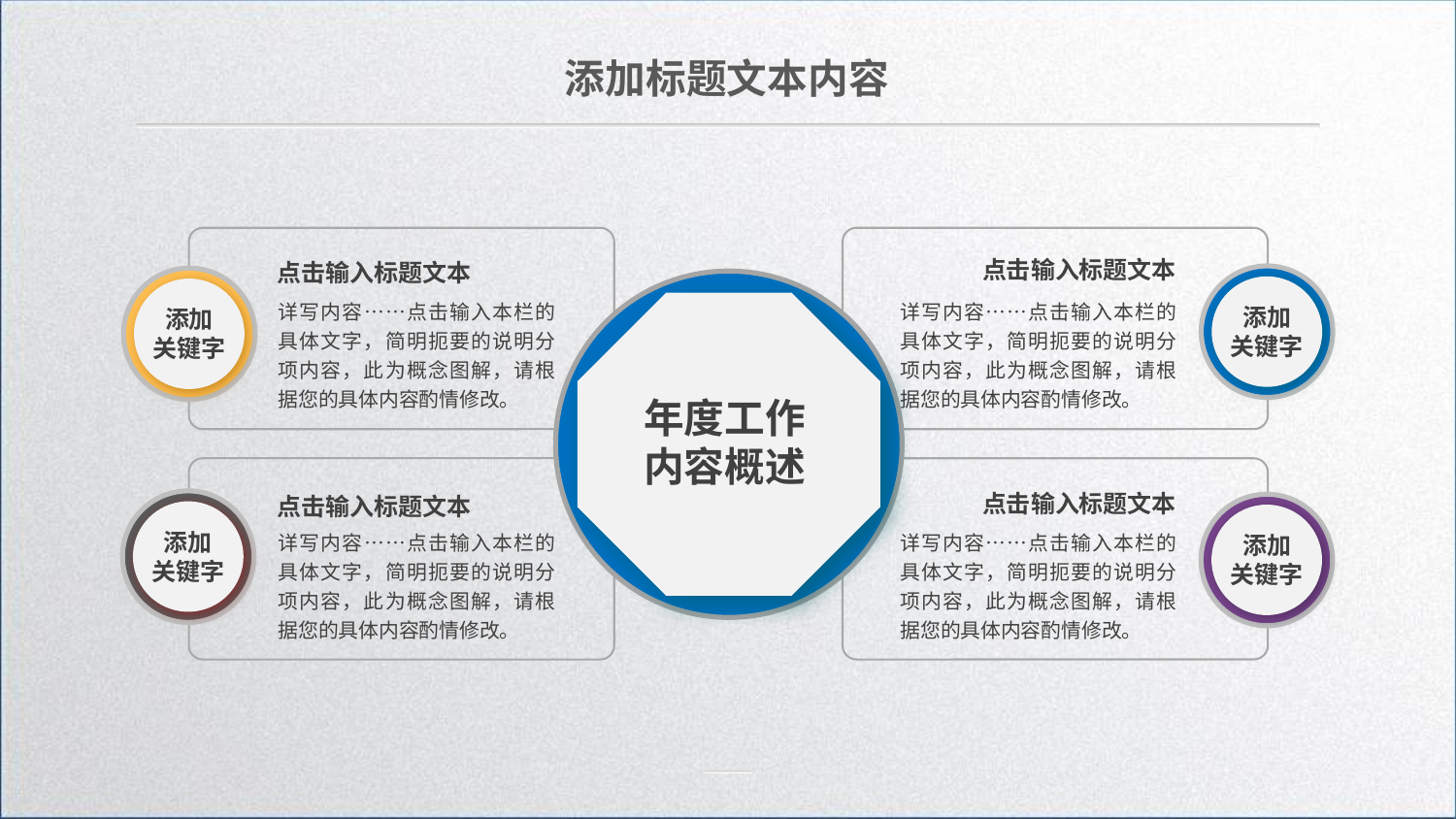

添加标题文本内容

点击输入标题文本
点击输入标题文本

添加
关键字
详写内容……点击输入本栏的具体文字，简明扼要的说明分项内容，此为概念图解，请根据您的具体内容酌情修改。
详写内容……点击输入本栏的具体文字，简明扼要的说明分项内容，此为概念图解，请根据您的具体内容酌情修改。
添加
关键字
年度工作
内容概述

点击输入标题文本
点击输入标题文本
添加
关键字
添加
关键字
详写内容……点击输入本栏的具体文字，简明扼要的说明分项内容，此为概念图解，请根据您的具体内容酌情修改。
详写内容……点击输入本栏的具体文字，简明扼要的说明分项内容，此为概念图解，请根据您的具体内容酌情修改。